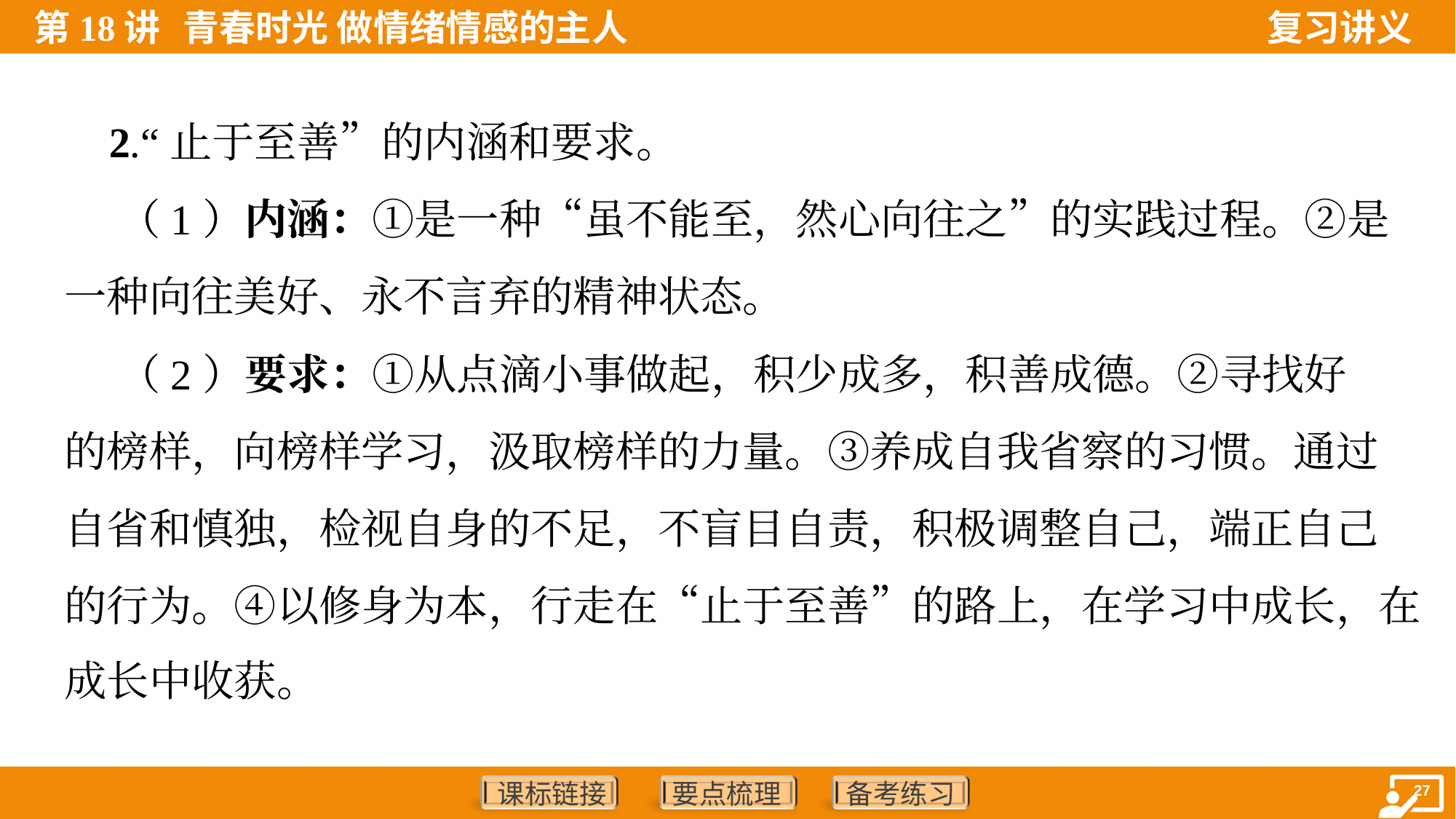

2.“止于至善”的内涵和要求。
    （1）内涵：①是一种“虽不能至，然心向往之”的实践过程。②是
一种向往美好、永不言弃的精神状态。
    （2）要求：①从点滴小事做起，积少成多，积善成德。②寻找好
的榜样，向榜样学习，汲取榜样的力量。③养成自我省察的习惯。通过
自省和慎独，检视自身的不足，不盲目自责，积极调整自己，端正自己
的行为。④以修身为本，行走在“止于至善”的路上，在学习中成长，在
成长中收获。